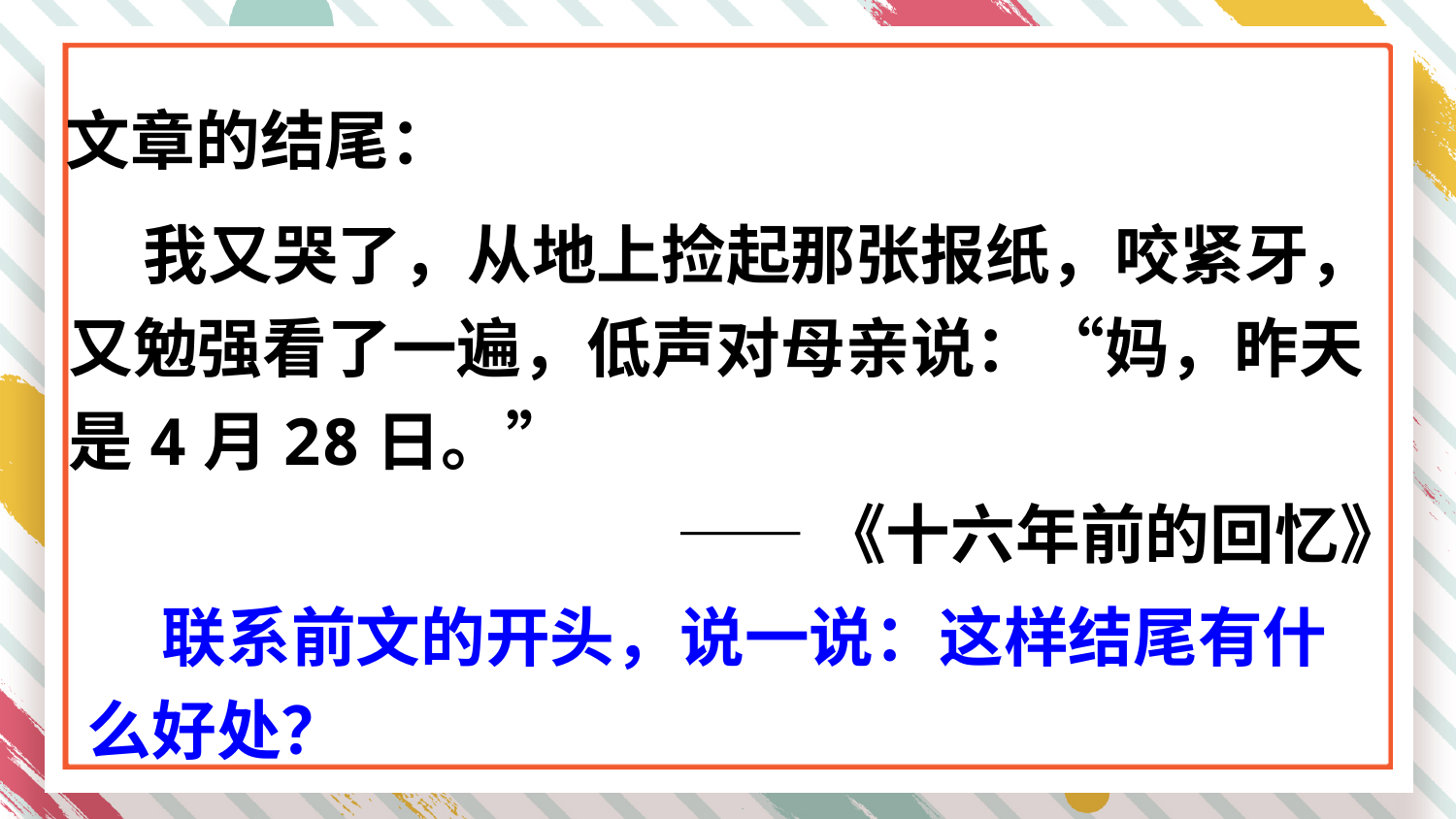

文章的结尾：
    我又哭了，从地上捡起那张报纸，咬紧牙，又勉强看了一遍，低声对母亲说：“妈，昨天是4月28日。”
——《十六年前的回忆》
    联系前文的开头，说一说：这样结尾有什么好处？